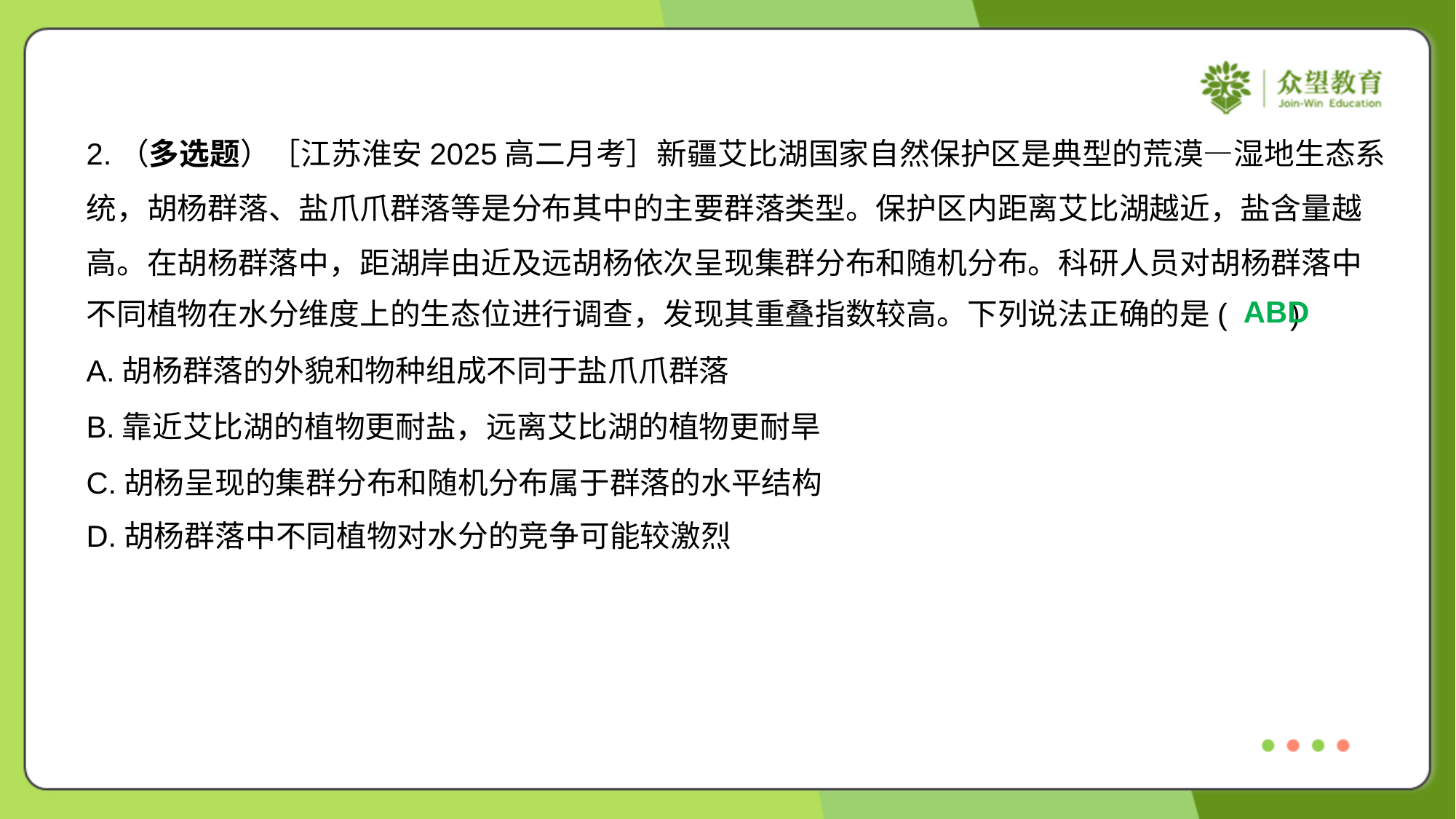

2.（多选题）［江苏淮安2025高二月考］新疆艾比湖国家自然保护区是典型的荒漠—湿地生态系
统，胡杨群落、盐爪爪群落等是分布其中的主要群落类型。保护区内距离艾比湖越近，盐含量越
高。在胡杨群落中，距湖岸由近及远胡杨依次呈现集群分布和随机分布。科研人员对胡杨群落中
不同植物在水分维度上的生态位进行调查，发现其重叠指数较高。下列说法正确的是(        )
ABD
A.胡杨群落的外貌和物种组成不同于盐爪爪群落
B.靠近艾比湖的植物更耐盐，远离艾比湖的植物更耐旱
C.胡杨呈现的集群分布和随机分布属于群落的水平结构
D.胡杨群落中不同植物对水分的竞争可能较激烈